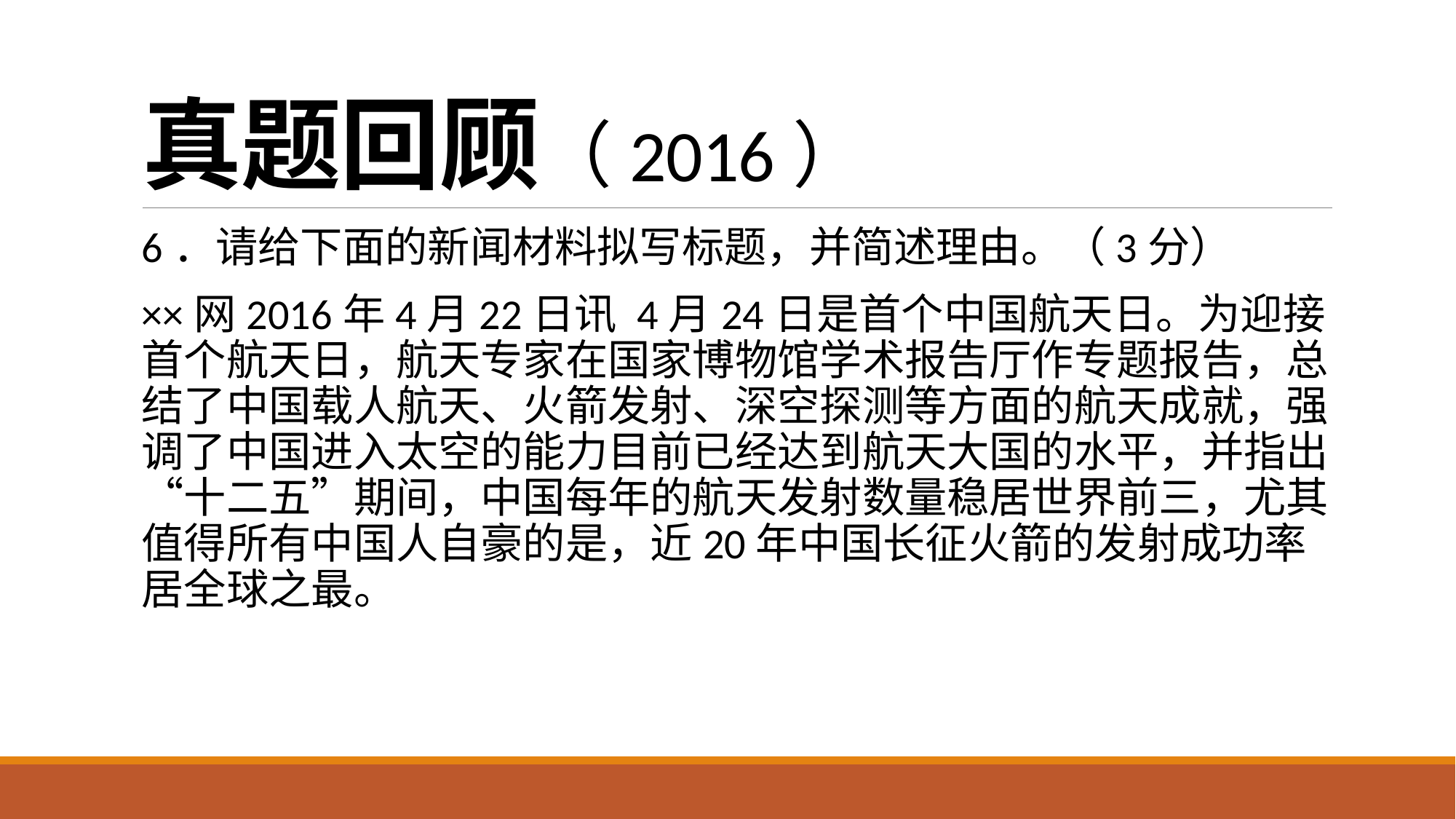

# 真题回顾（2016）
6．请给下面的新闻材料拟写标题，并简述理由。（3分）
××网2016年4月22日讯 4月24日是首个中国航天日。为迎接首个航天日，航天专家在国家博物馆学术报告厅作专题报告，总结了中国载人航天、火箭发射、深空探测等方面的航天成就，强调了中国进入太空的能力目前已经达到航天大国的水平，并指出“十二五”期间，中国每年的航天发射数量稳居世界前三，尤其值得所有中国人自豪的是，近20年中国长征火箭的发射成功率居全球之最。